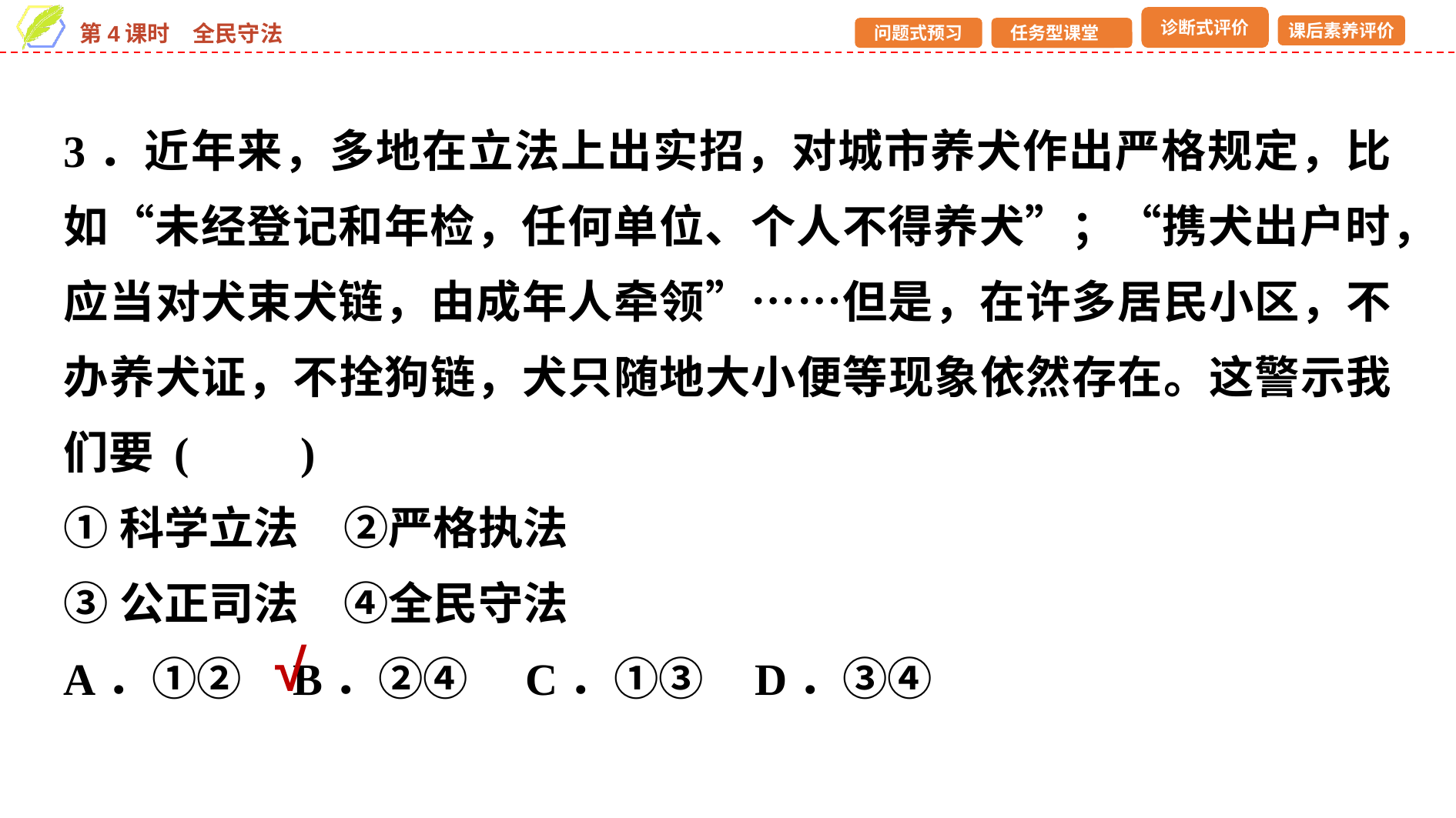

3．近年来，多地在立法上出实招，对城市养犬作出严格规定，比如“未经登记和年检，任何单位、个人不得养犬”；“携犬出户时，应当对犬束犬链，由成年人牵领”……但是，在许多居民小区，不办养犬证，不拴狗链，犬只随地大小便等现象依然存在。这警示我们要 (　　)
①科学立法　②严格执法
③公正司法　④全民守法
A．①②    B．②④	C．①③    D．③④
√